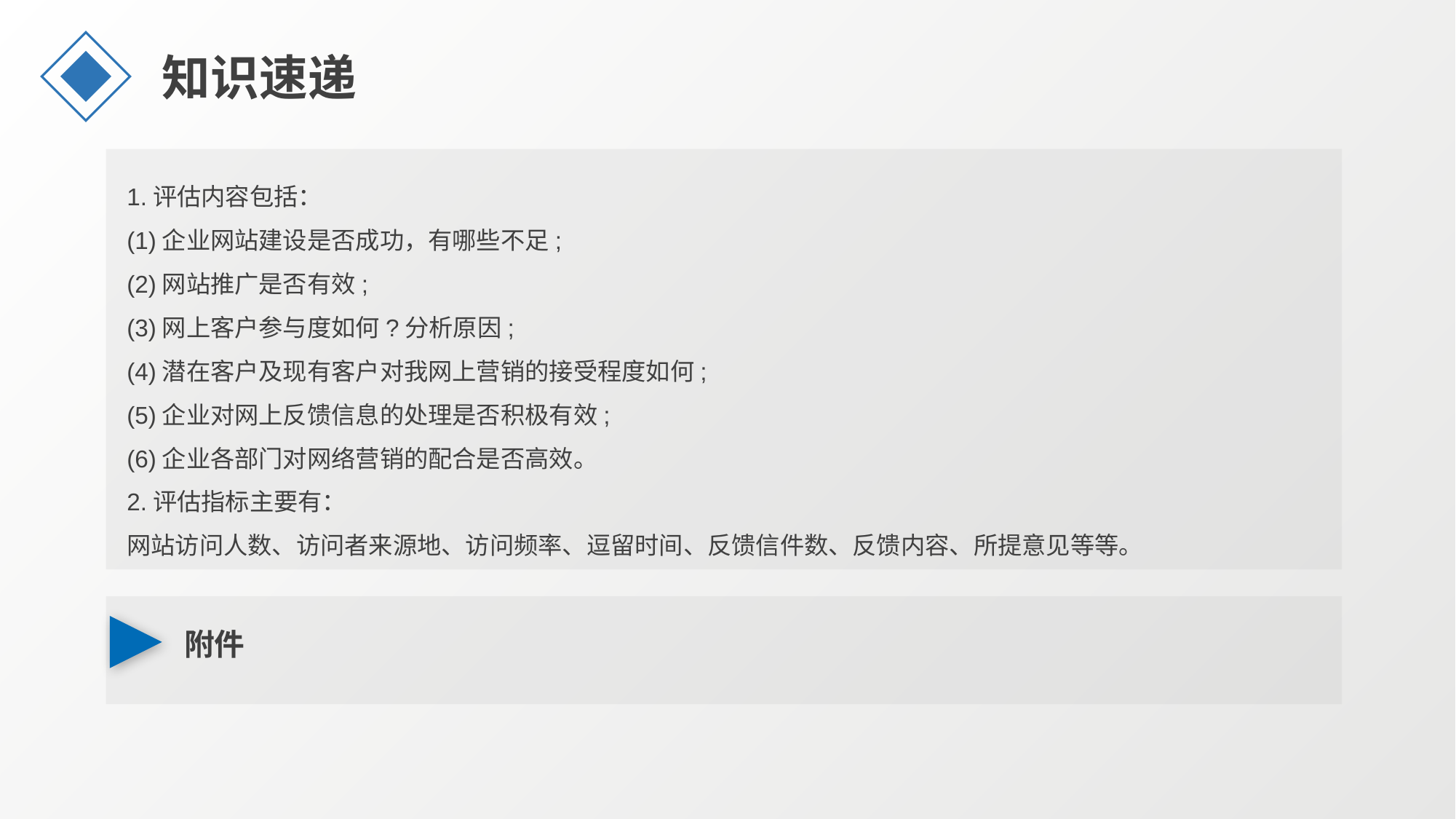

知识速递

1.评估内容包括：
(1)企业网站建设是否成功，有哪些不足;
(2)网站推广是否有效;
(3)网上客户参与度如何?分析原因;
(4)潜在客户及现有客户对我网上营销的接受程度如何;
(5)企业对网上反馈信息的处理是否积极有效;
(6)企业各部门对网络营销的配合是否高效。
2.评估指标主要有：
网站访问人数、访问者来源地、访问频率、逗留时间、反馈信件数、反馈内容、所提意见等等。

附件